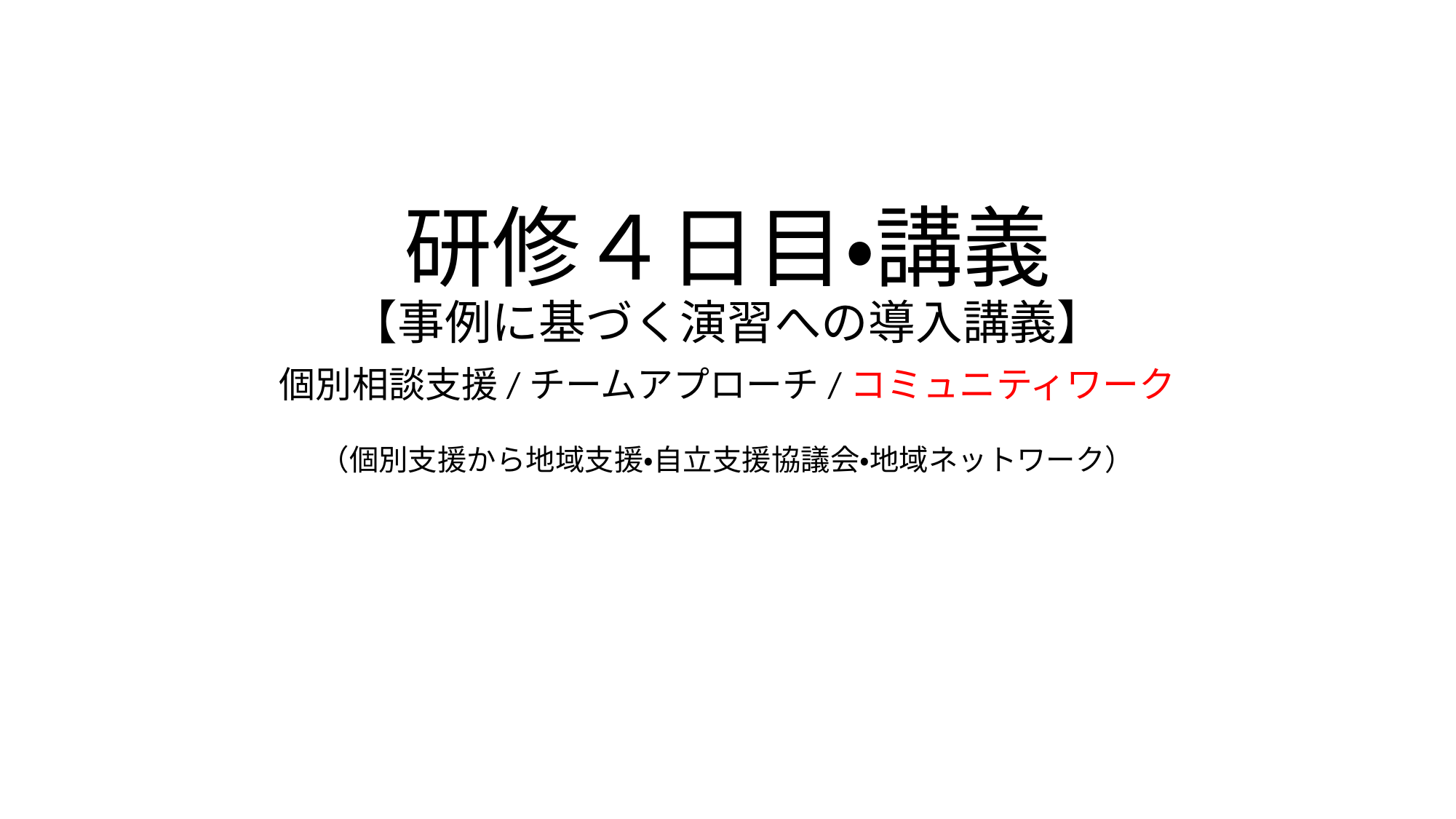

# 研修４日目・講義 【事例に基づく演習への導入講義】 （個別支援から地域支援・自立支援協議会・地域ネットワーク）
個別相談支援/チームアプローチ/コミュニティワーク